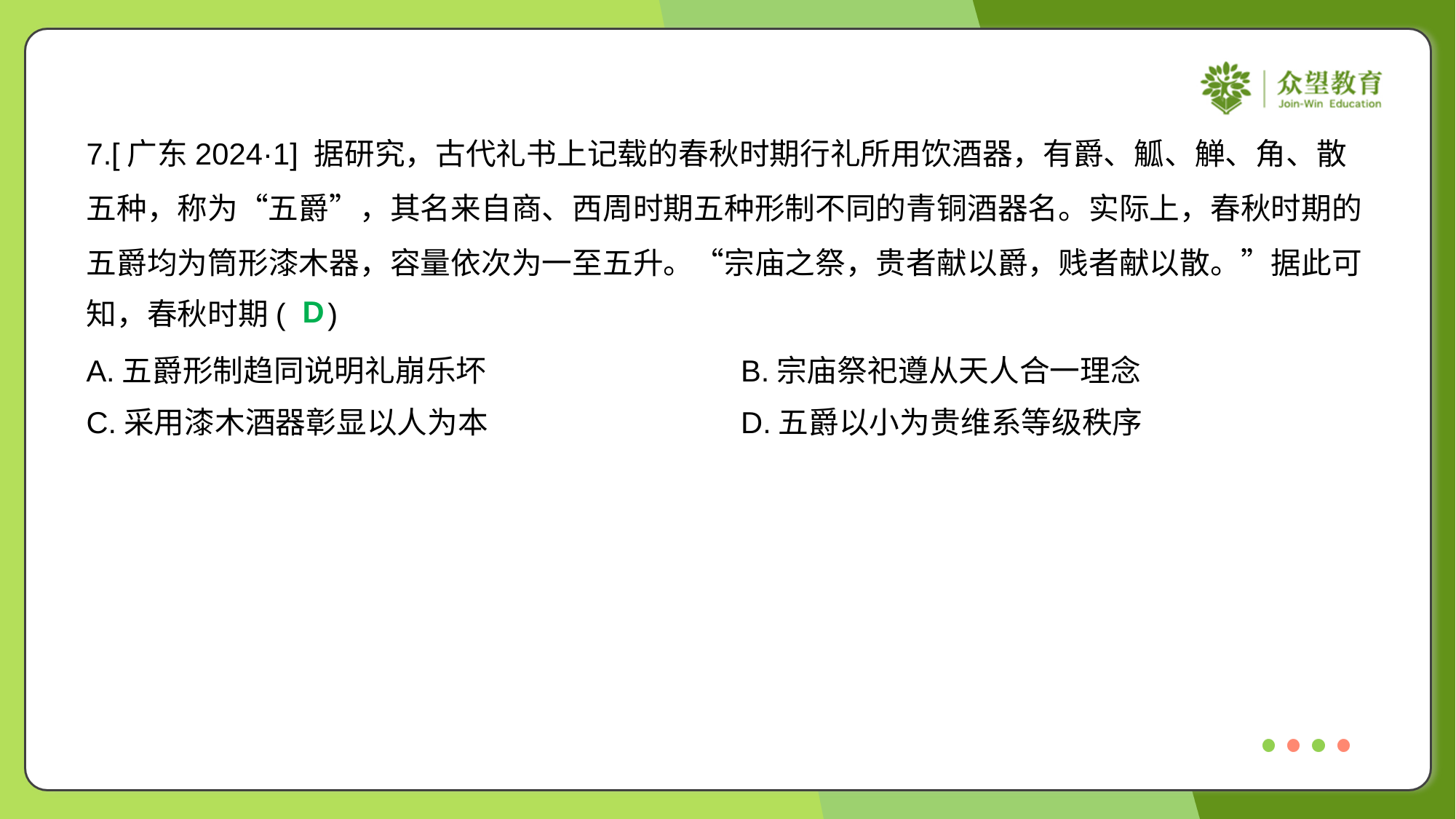

7.[广东2024·1] 据研究，古代礼书上记载的春秋时期行礼所用饮酒器，有爵、觚、觯、角、散
五种，称为“五爵”，其名来自商、西周时期五种形制不同的青铜酒器名。实际上，春秋时期的
五爵均为筒形漆木器，容量依次为一至五升。“宗庙之祭，贵者献以爵，贱者献以散。”据此可
知，春秋时期(     )
D
A.五爵形制趋同说明礼崩乐坏	B.宗庙祭祀遵从天人合一理念
C.采用漆木酒器彰显以人为本	D.五爵以小为贵维系等级秩序